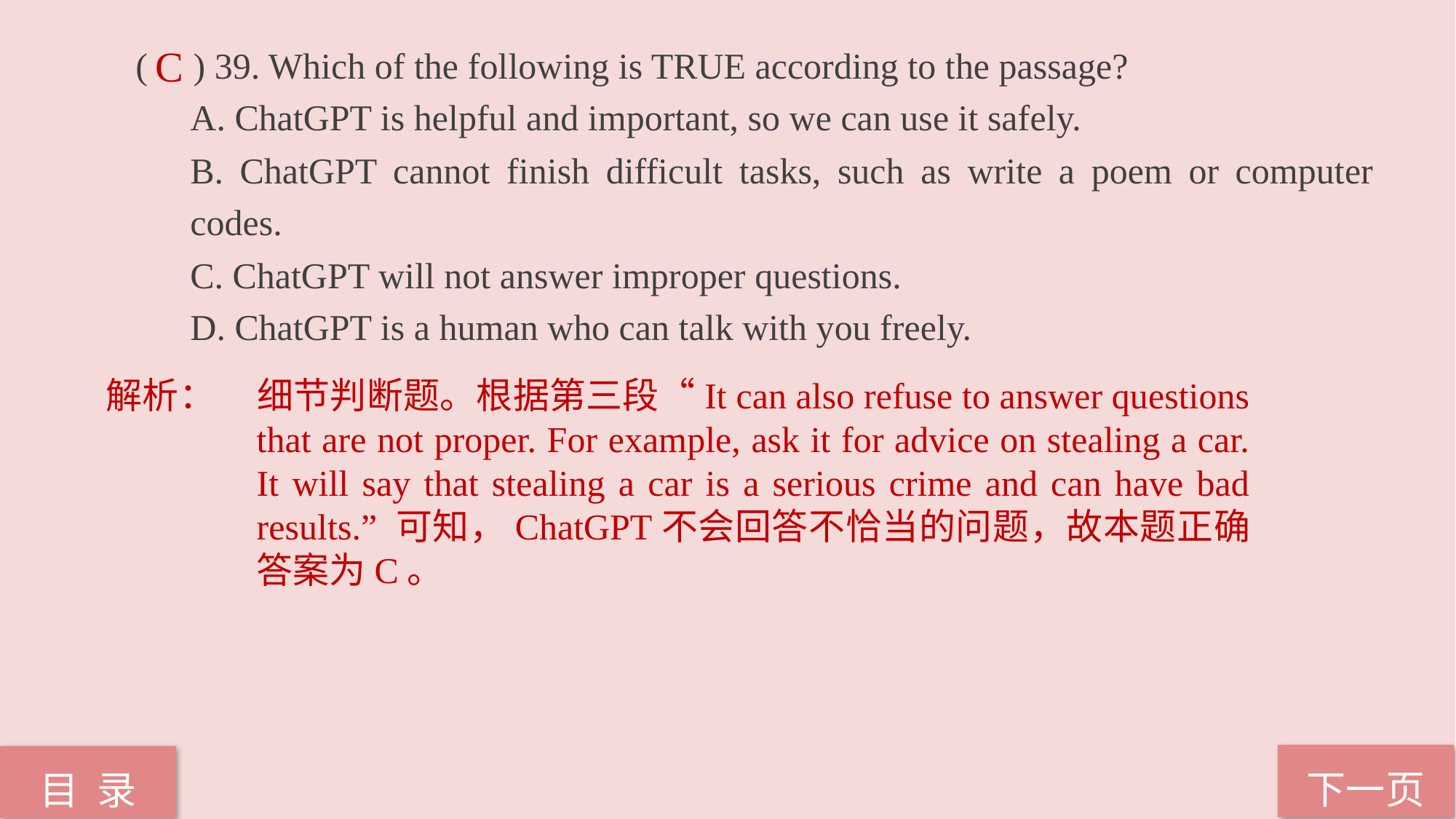

(     ) 39. Which of the following is TRUE according to the passage?
A. ChatGPT is helpful and important, so we can use it safely.
B. ChatGPT cannot finish difficult tasks, such as write a poem or computer codes.
C. ChatGPT will not answer improper questions.
D. ChatGPT is a human who can talk with you freely.
C
解析：	细节判断题。根据第三段“It can also refuse to answer questions that are not proper. For example, ask it for advice on stealing a car. It will say that stealing a car is a serious crime and can have bad results.” 可知，ChatGPT不会回答不恰当的问题，故本题正确答案为C。